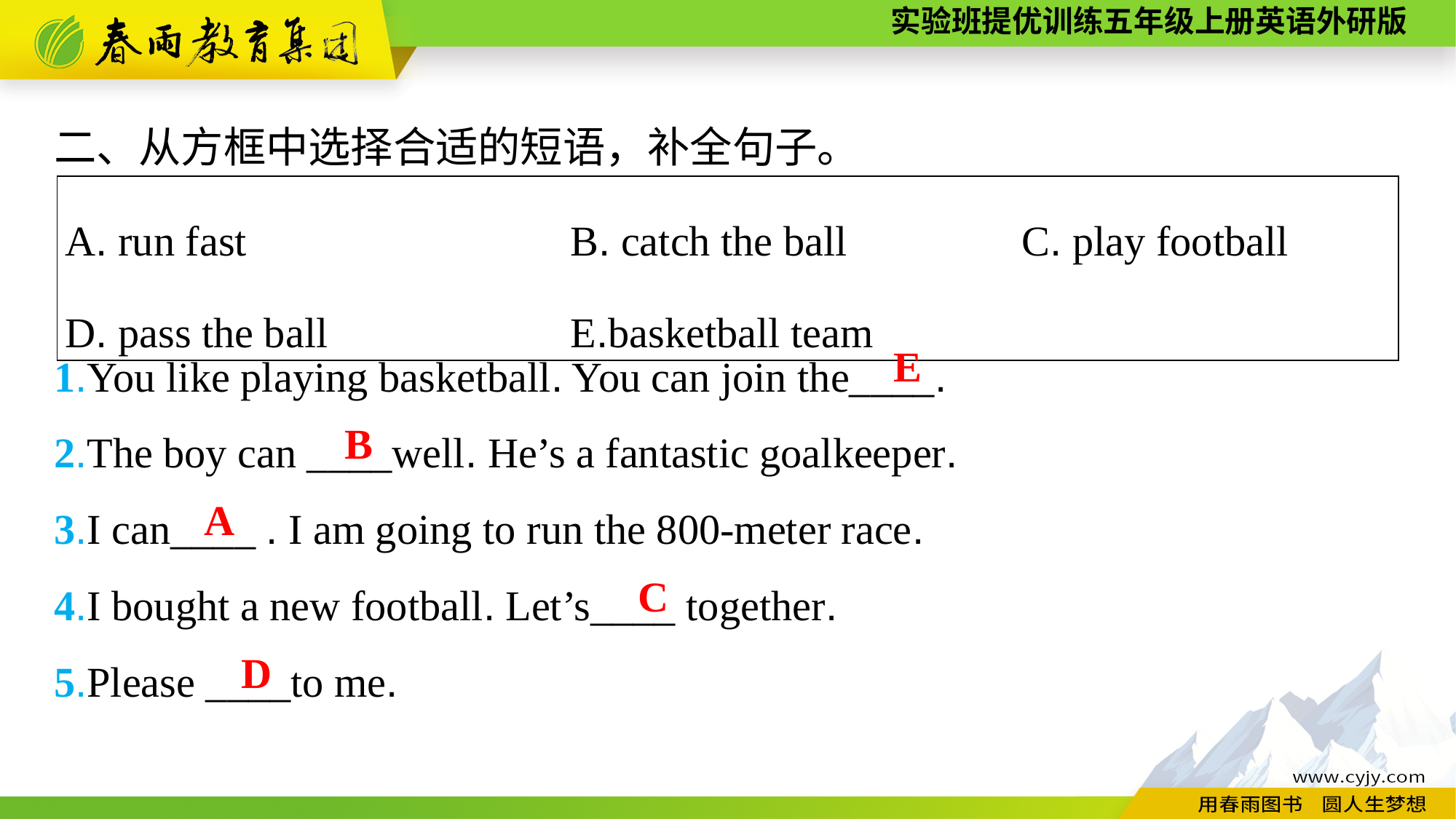

二、从方框中选择合适的短语，补全句子。

1.You like playing basketball. You can join the____.
2.The boy can ____well. He’s a fantastic goalkeeper.
3.I can____ . I am going to run the 800-meter race.
4.I bought a new football. Let’s____ together.
5.Please ____to me.
| A. run fast　 B. catch the ball　 C. play football　 D. pass the ball　 E.basketball team |
| --- |
E
B
A
C
D